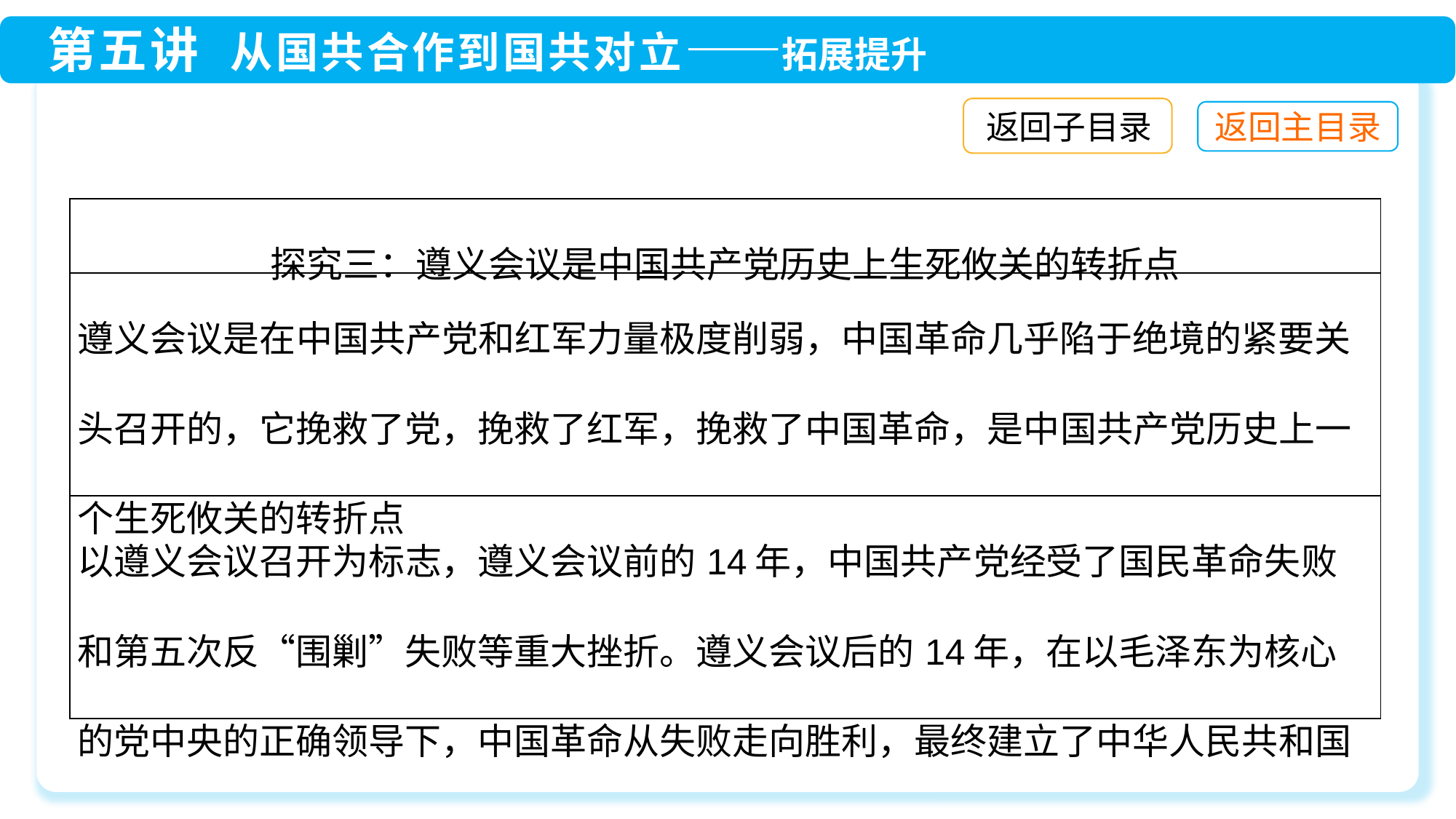

返回子目录
| 探究三：遵义会议是中国共产党历史上生死攸关的转折点 |
| --- |
| 遵义会议是在中国共产党和红军力量极度削弱，中国革命几乎陷于绝境的紧要关头召开的，它挽救了党，挽救了红军，挽救了中国革命，是中国共产党历史上一个生死攸关的转折点 |
| 以遵义会议召开为标志，遵义会议前的14年，中国共产党经受了国民革命失败和第五次反“围剿”失败等重大挫折。遵义会议后的14年，在以毛泽东为核心的党中央的正确领导下，中国革命从失败走向胜利，最终建立了中华人民共和国 |